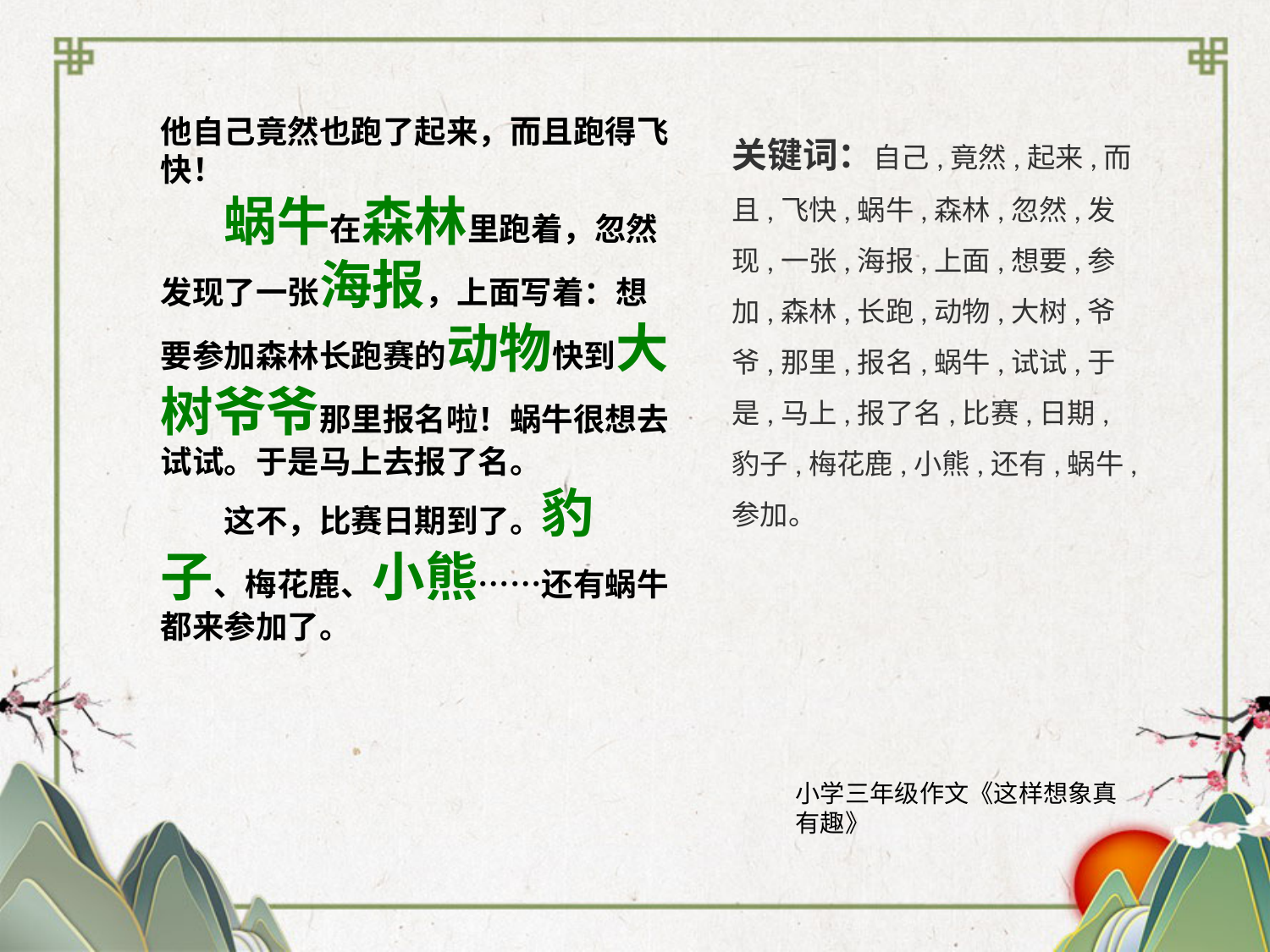

他自己竟然也跑了起来，而且跑得飞快！
　　蜗牛在森林里跑着，忽然发现了一张海报，上面写着：想要参加森林长跑赛的动物快到大树爷爷那里报名啦！蜗牛很想去试试。于是马上去报了名。
　　这不，比赛日期到了。豹子、梅花鹿、小熊……还有蜗牛都来参加了。
关键词：自己,竟然,起来,而且,飞快,蜗牛,森林,忽然,发现,一张,海报,上面,想要,参加,森林,长跑,动物,大树,爷爷,那里,报名,蜗牛,试试,于是,马上,报了名,比赛,日期,豹子,梅花鹿,小熊,还有,蜗牛,参加。
小学三年级作文《这样想象真有趣》